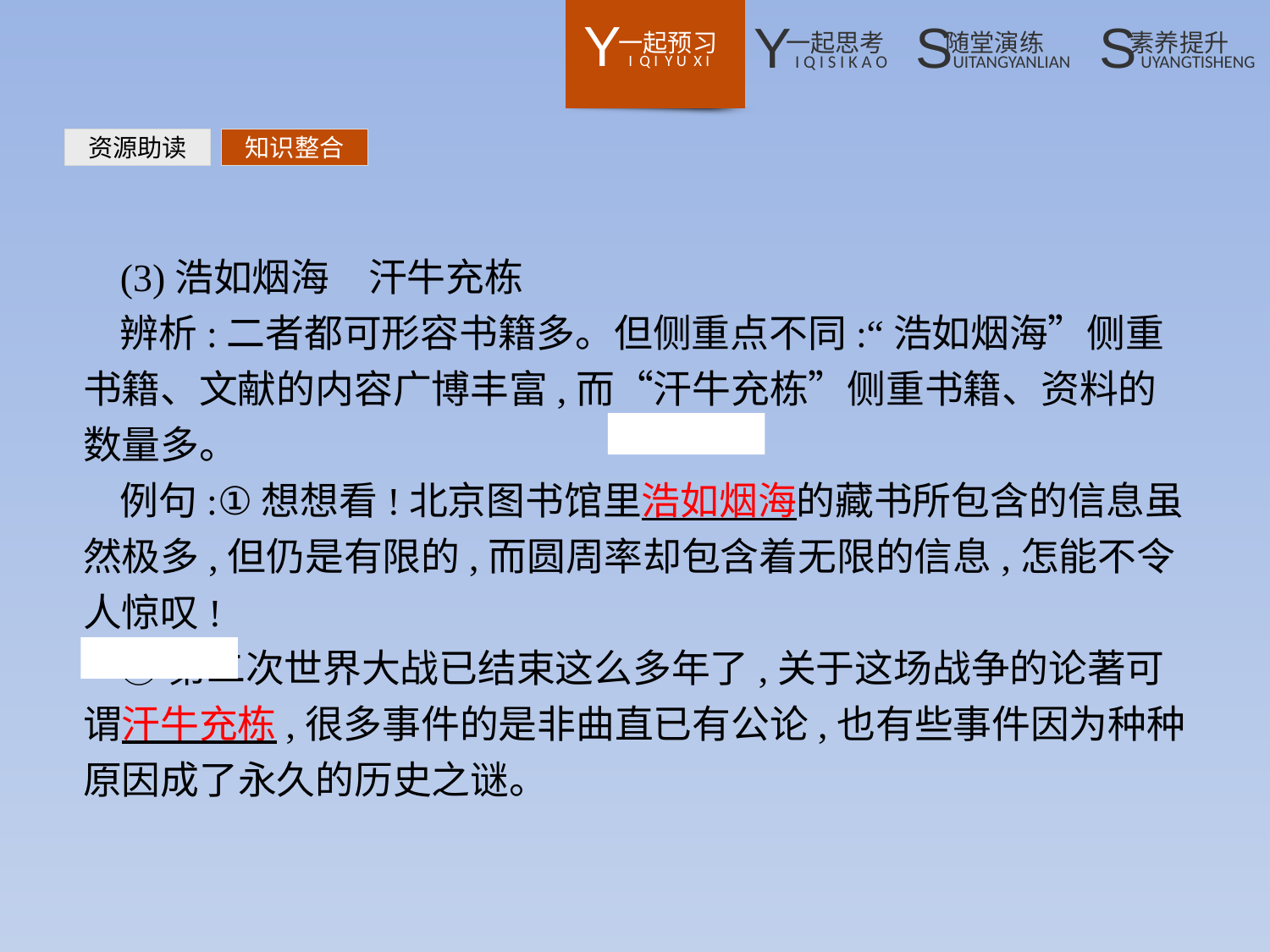

资源助读
知识整合
(3)浩如烟海　汗牛充栋
辨析:二者都可形容书籍多。但侧重点不同:“浩如烟海”侧重书籍、文献的内容广博丰富,而“汗牛充栋”侧重书籍、资料的数量多。
例句:①想想看!北京图书馆里浩如烟海的藏书所包含的信息虽然极多,但仍是有限的,而圆周率却包含着无限的信息,怎能不令人惊叹!
②第二次世界大战已结束这么多年了,关于这场战争的论著可谓汗牛充栋,很多事件的是非曲直已有公论,也有些事件因为种种原因成了永久的历史之谜。